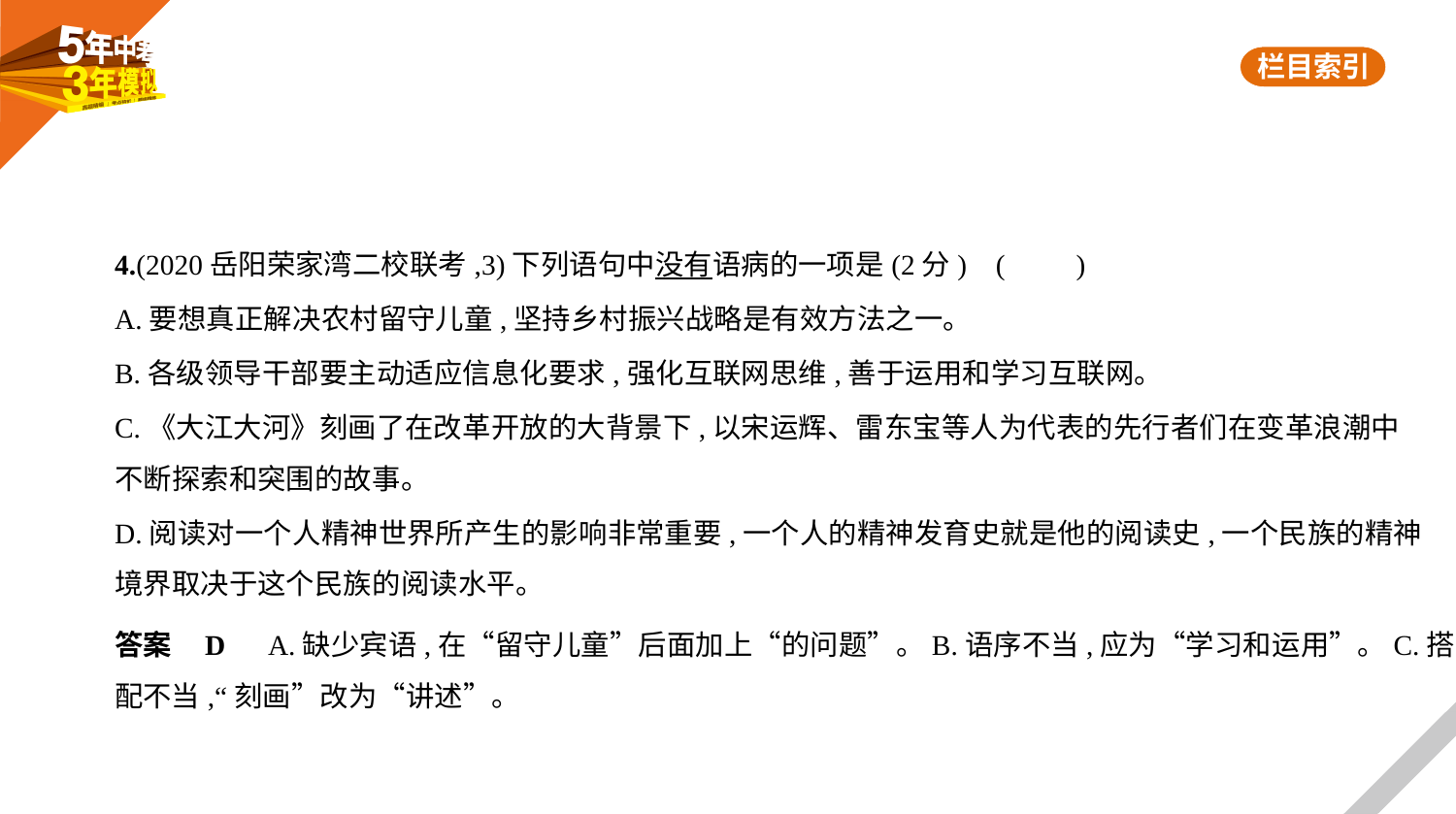

4.(2020岳阳荣家湾二校联考,3)下列语句中没有语病的一项是(2分) (　　)
A.要想真正解决农村留守儿童,坚持乡村振兴战略是有效方法之一。
B.各级领导干部要主动适应信息化要求,强化互联网思维,善于运用和学习互联网。
C.《大江大河》刻画了在改革开放的大背景下,以宋运辉、雷东宝等人为代表的先行者们在变革浪潮中
不断探索和突围的故事。
D.阅读对一个人精神世界所产生的影响非常重要,一个人的精神发育史就是他的阅读史,一个民族的精神
境界取决于这个民族的阅读水平。
答案    D　A.缺少宾语,在“留守儿童”后面加上“的问题”。B.语序不当,应为“学习和运用”。C.搭
配不当,“刻画”改为“讲述”。